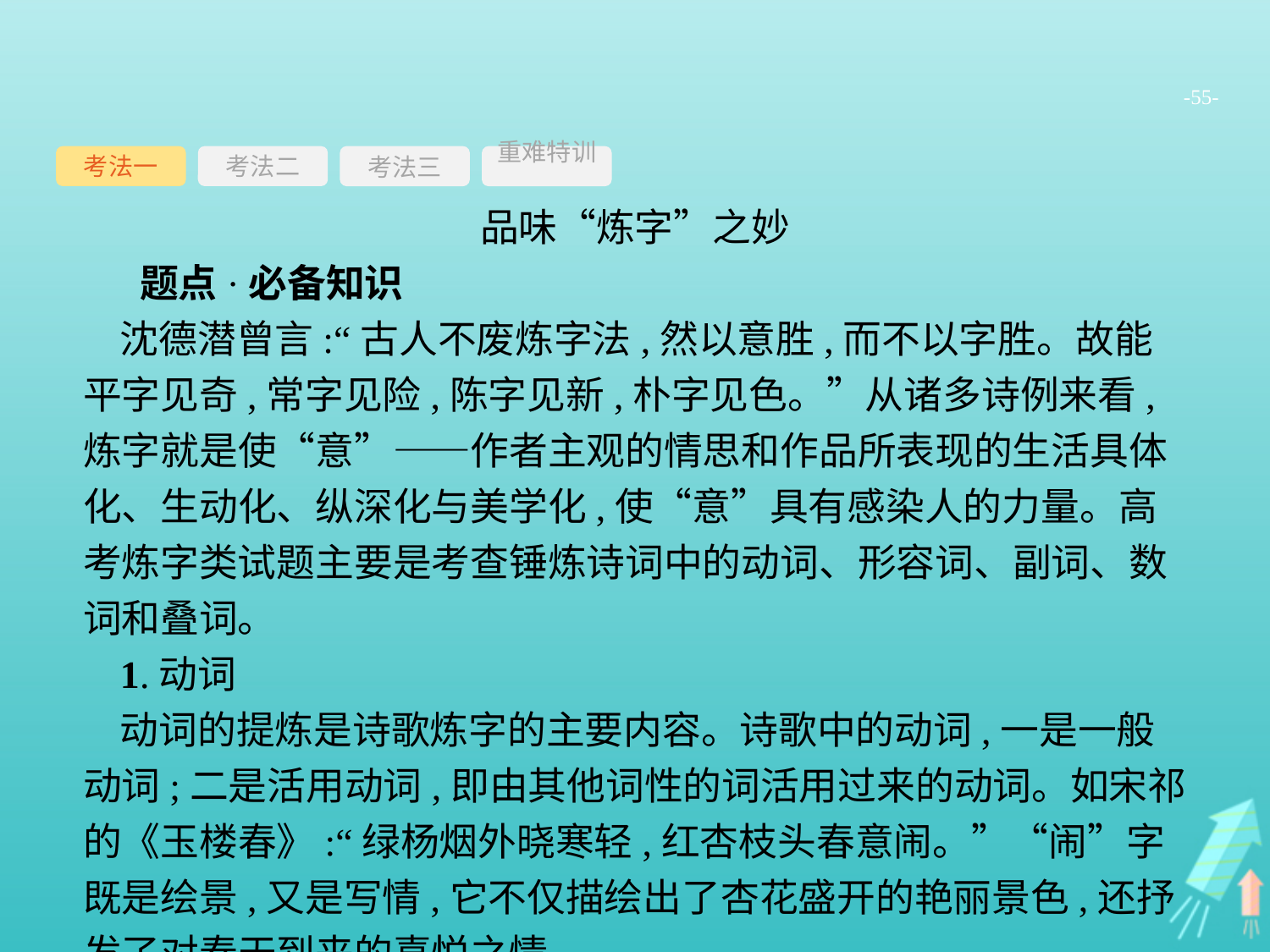

-55-
考法一
考法三
重难特训
考法二
品味“炼字”之妙
题点·必备知识
沈德潜曾言:“古人不废炼字法,然以意胜,而不以字胜。故能平字见奇,常字见险,陈字见新,朴字见色。”从诸多诗例来看,炼字就是使“意”——作者主观的情思和作品所表现的生活具体化、生动化、纵深化与美学化,使“意”具有感染人的力量。高考炼字类试题主要是考查锤炼诗词中的动词、形容词、副词、数词和叠词。
1.动词
动词的提炼是诗歌炼字的主要内容。诗歌中的动词,一是一般动词;二是活用动词,即由其他词性的词活用过来的动词。如宋祁的《玉楼春》:“绿杨烟外晓寒轻,红杏枝头春意闹。”“闹”字既是绘景,又是写情,它不仅描绘出了杏花盛开的艳丽景色,还抒发了对春天到来的喜悦之情。